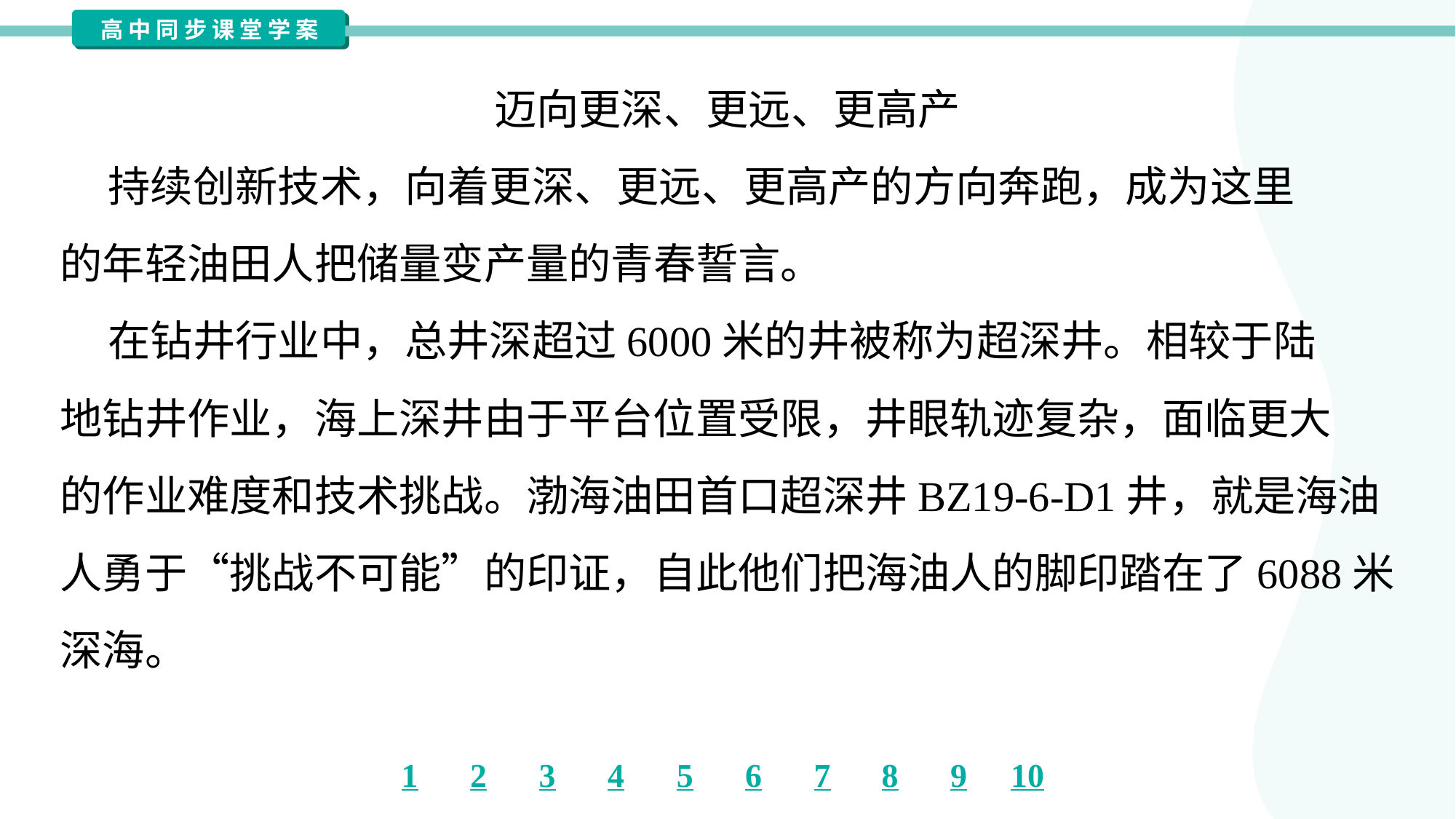

迈向更深、更远、更高产
    持续创新技术，向着更深、更远、更高产的方向奔跑，成为这里
的年轻油田人把储量变产量的青春誓言。
    在钻井行业中，总井深超过6000米的井被称为超深井。相较于陆
地钻井作业，海上深井由于平台位置受限，井眼轨迹复杂，面临更大
的作业难度和技术挑战。渤海油田首口超深井BZ19-6-D1井，就是海油
人勇于“挑战不可能”的印证，自此他们把海油人的脚印踏在了6088米
深海。